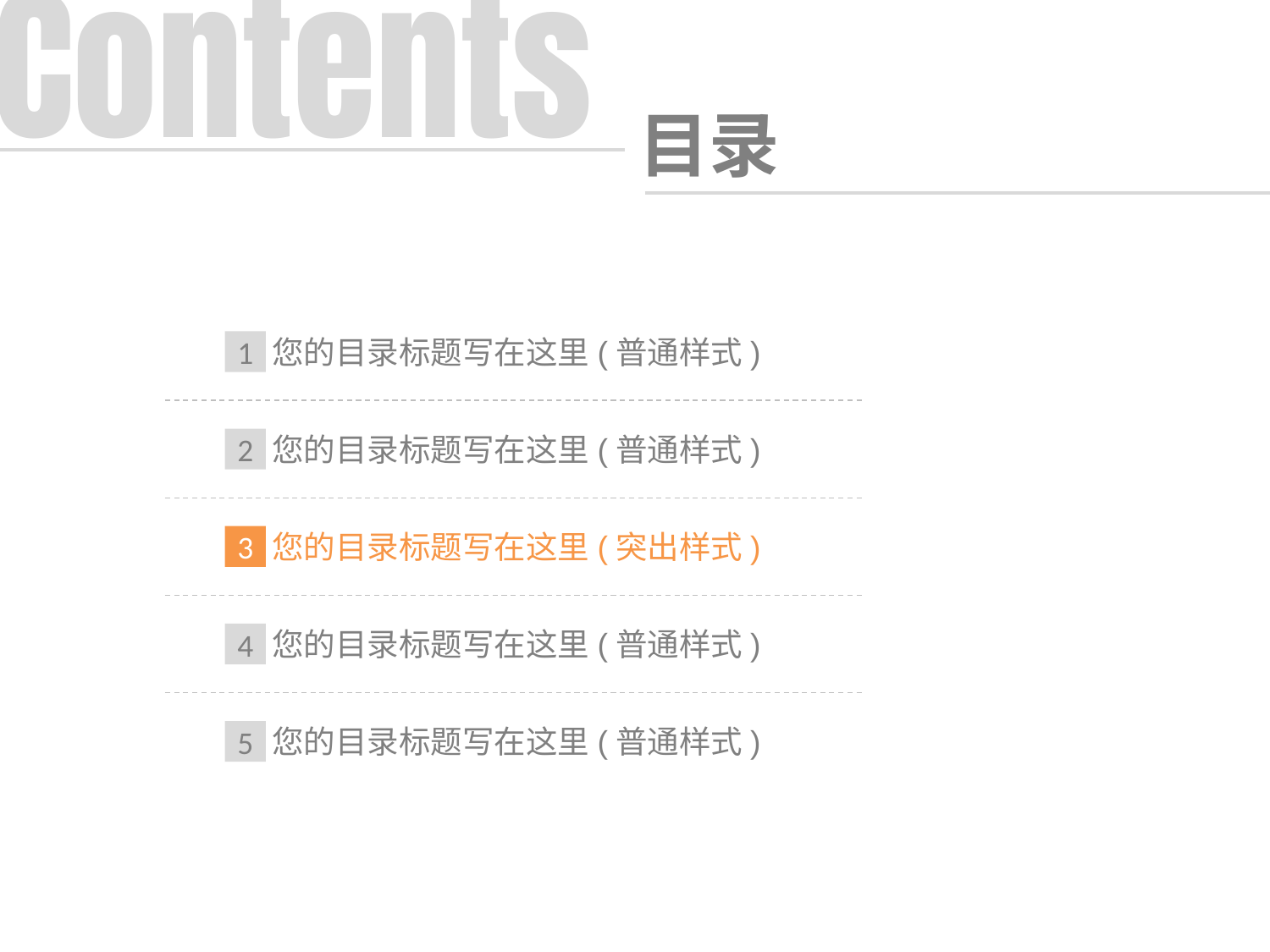

Contents
目录
您的目录标题写在这里(普通样式)
1
您的目录标题写在这里(普通样式)
2
您的目录标题写在这里(突出样式)
3
您的目录标题写在这里(普通样式)
4
您的目录标题写在这里(普通样式)
5